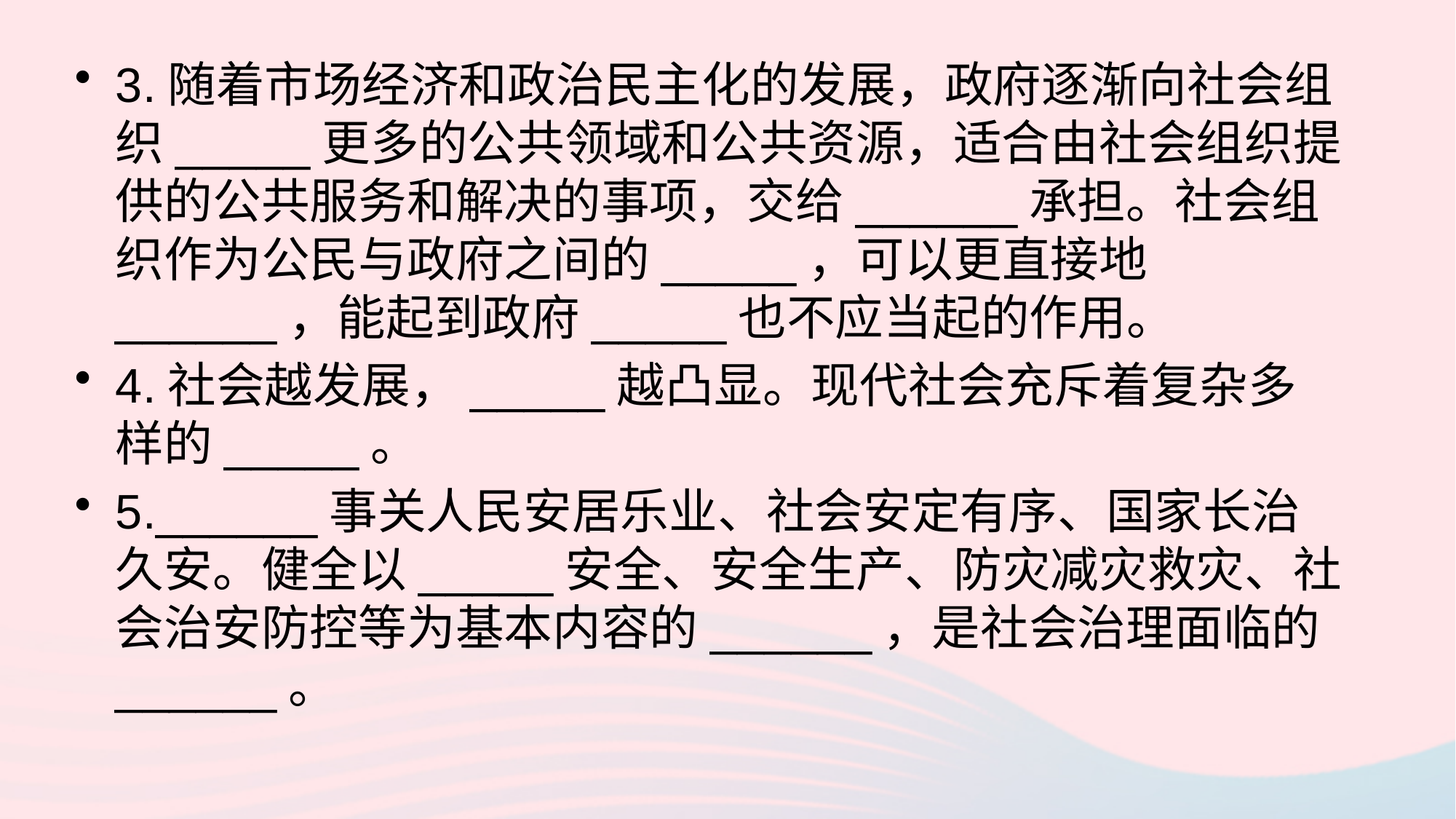

3.随着市场经济和政治民主化的发展，政府逐渐向社会组织_____更多的公共领域和公共资源，适合由社会组织提供的公共服务和解决的事项，交给______承担。社会组织作为公民与政府之间的_____，可以更直接地______，能起到政府_____也不应当起的作用。
4.社会越发展，_____越凸显。现代社会充斥着复杂多样的_____。
5.______事关人民安居乐业、社会安定有序、国家长治久安。健全以_____安全、安全生产、防灾减灾救灾、社会治安防控等为基本内容的______，是社会治理面临的______。